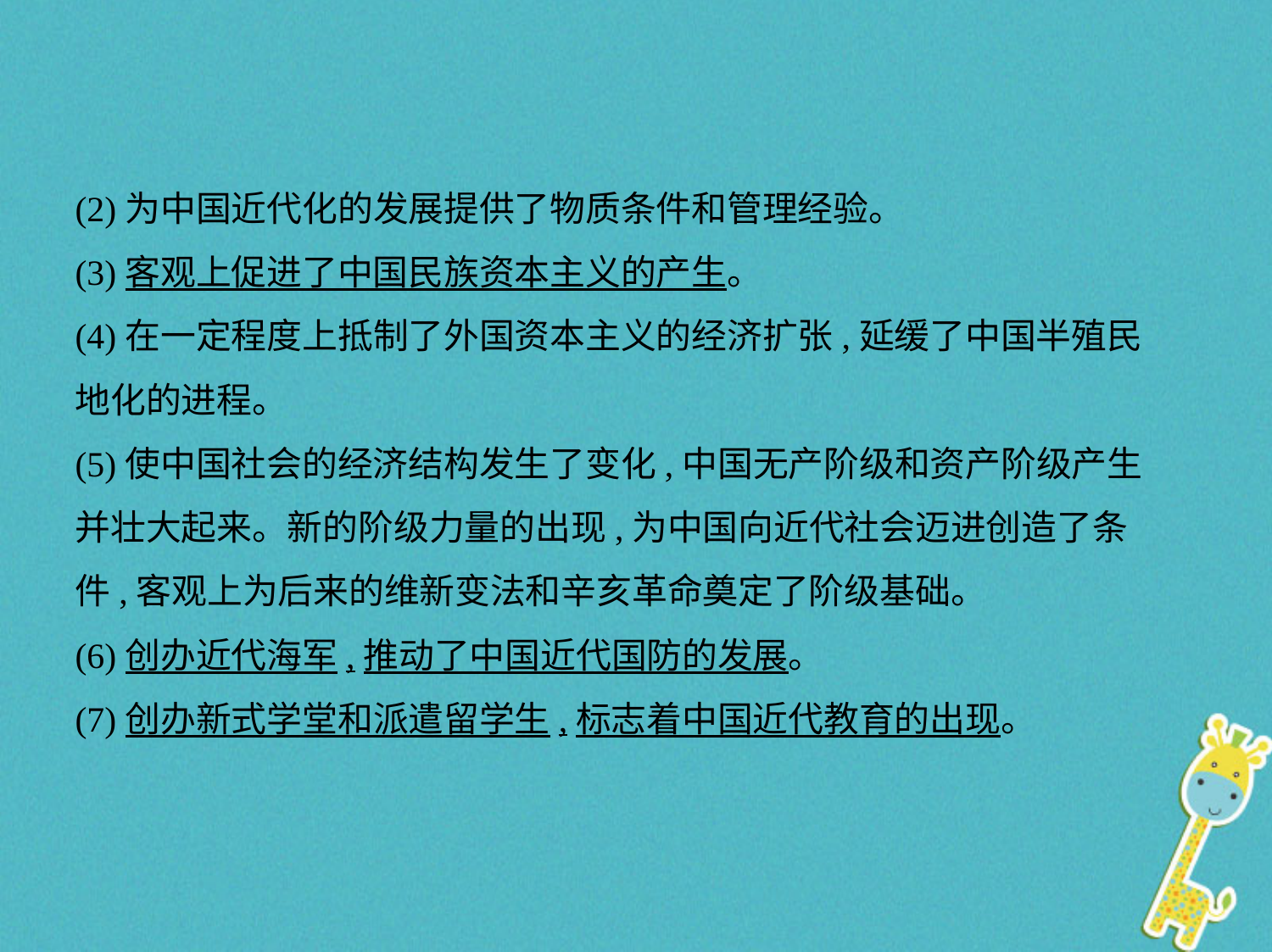

(2)为中国近代化的发展提供了物质条件和管理经验。
(3)客观上促进了中国民族资本主义的产生。
(4)在一定程度上抵制了外国资本主义的经济扩张,延缓了中国半殖民
地化的进程。
(5)使中国社会的经济结构发生了变化,中国无产阶级和资产阶级产生
并壮大起来。新的阶级力量的出现,为中国向近代社会迈进创造了条
件,客观上为后来的维新变法和辛亥革命奠定了阶级基础。
(6)创办近代海军,推动了中国近代国防的发展。
(7)创办新式学堂和派遣留学生,标志着中国近代教育的出现。